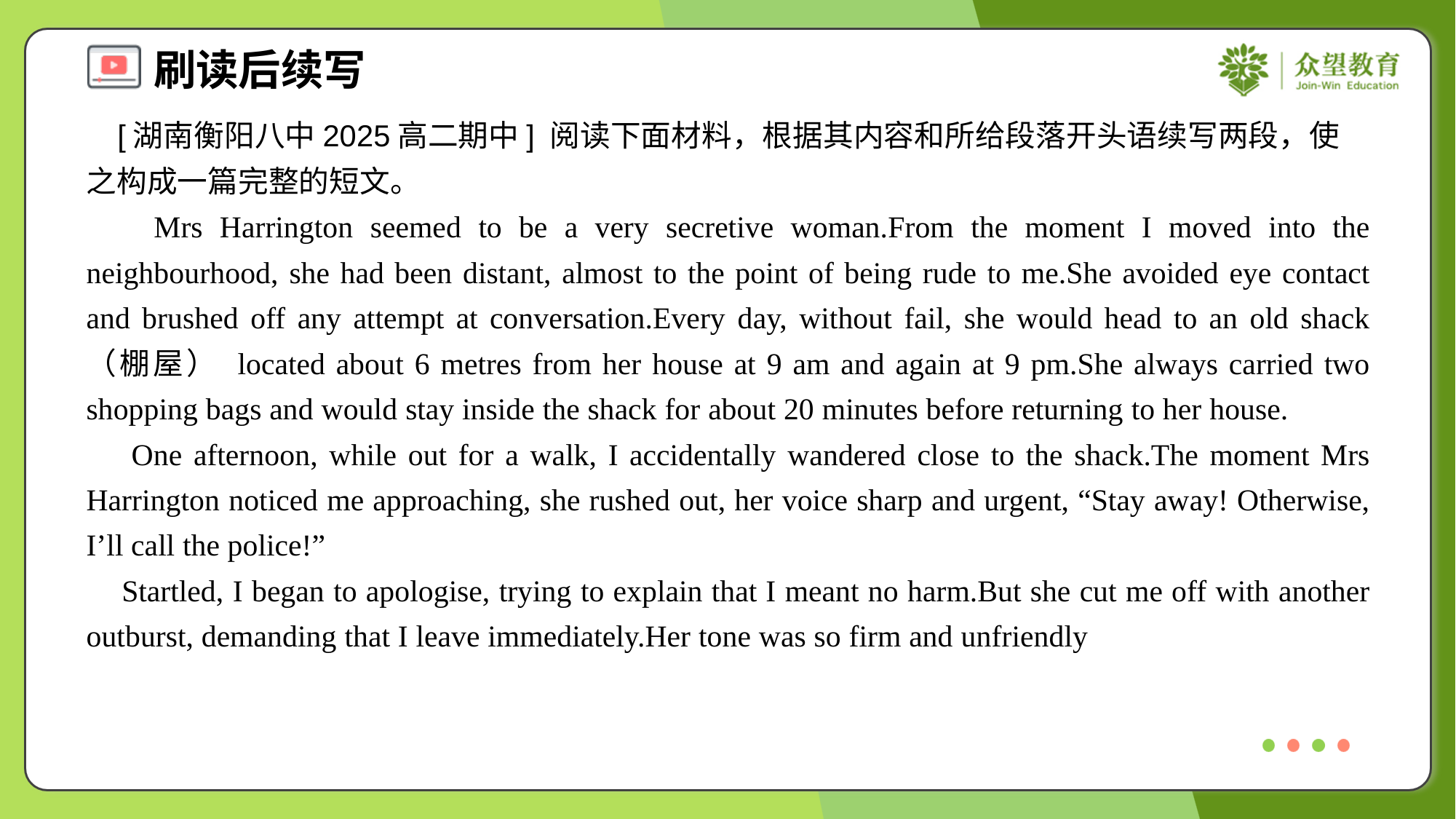

[湖南衡阳八中2025高二期中] 阅读下面材料，根据其内容和所给段落开头语续写两段，使之构成一篇完整的短文。
    Mrs Harrington seemed to be a very secretive woman.From the moment I moved into the neighbourhood, she had been distant, almost to the point of being rude to me.She avoided eye contact and brushed off any attempt at conversation.Every day, without fail, she would head to an old shack （棚屋） located about 6 metres from her house at 9 am and again at 9 pm.She always carried two shopping bags and would stay inside the shack for about 20 minutes before returning to her house.
    One afternoon, while out for a walk, I accidentally wandered close to the shack.The moment Mrs Harrington noticed me approaching, she rushed out, her voice sharp and urgent, “Stay away! Otherwise, I’ll call the police!”
    Startled, I began to apologise, trying to explain that I meant no harm.But she cut me off with another outburst, demanding that I leave immediately.Her tone was so firm and unfriendly